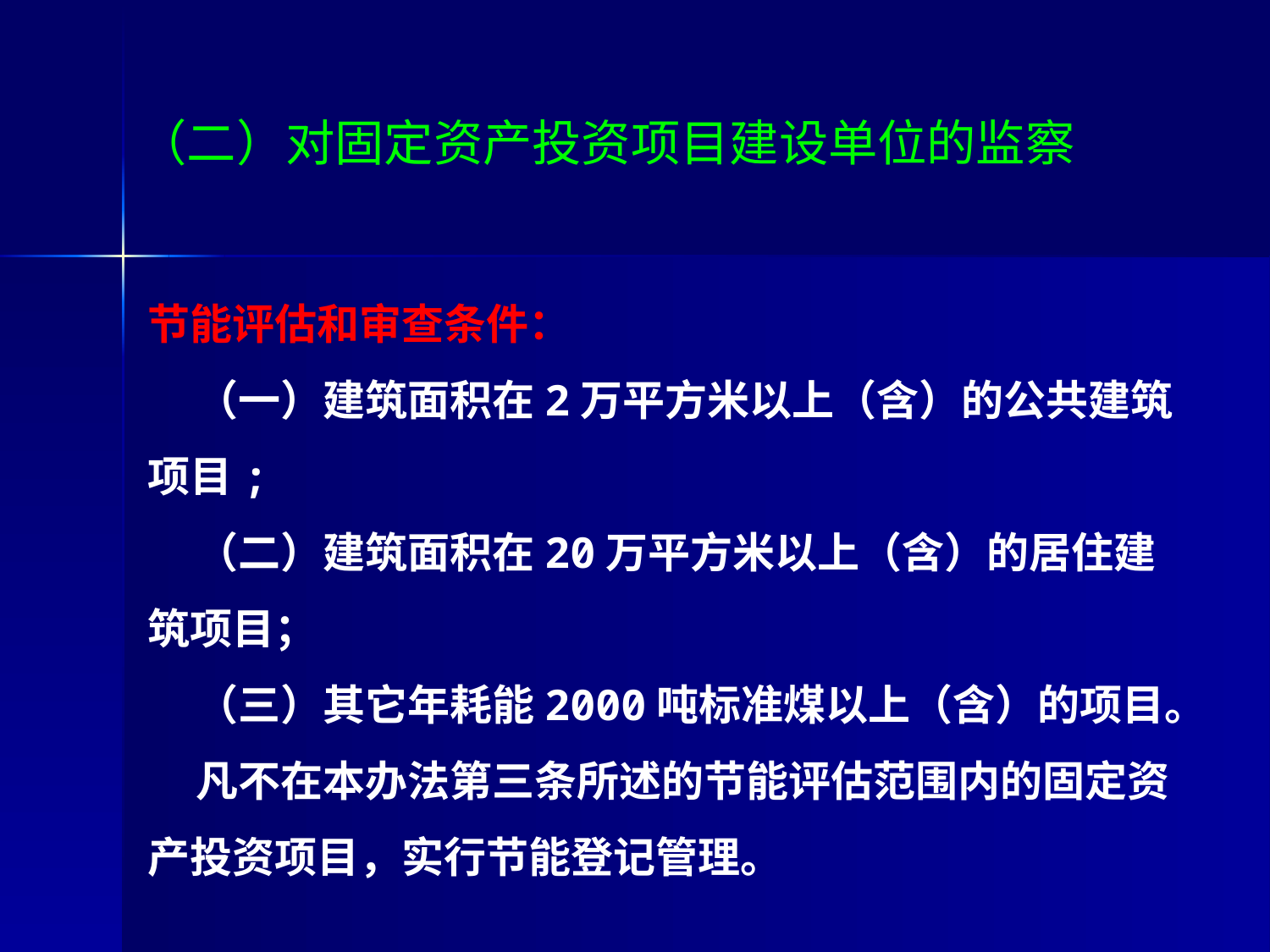

# （二）对固定资产投资项目建设单位的监察
节能评估和审查条件：
    （一）建筑面积在2万平方米以上（含）的公共建筑项目;
    （二）建筑面积在20万平方米以上（含）的居住建筑项目；
    （三）其它年耗能2000吨标准煤以上（含）的项目。
    凡不在本办法第三条所述的节能评估范围内的固定资产投资项目，实行节能登记管理。